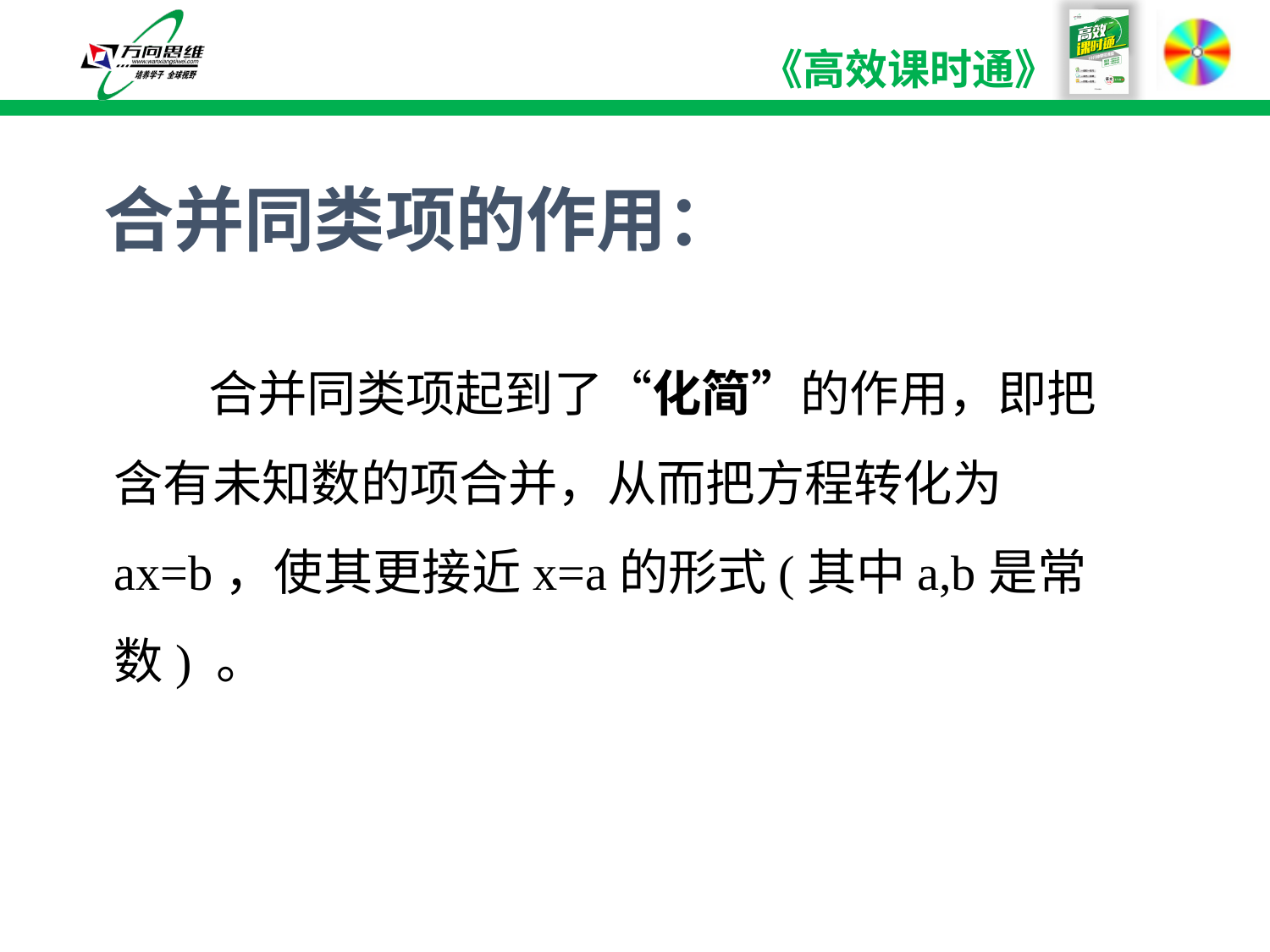

合并同类项的作用：
　   合并同类项起到了“化简”的作用，即把含有未知数的项合并，从而把方程转化为ax=b，使其更接近x=a的形式(其中a,b是常数) 。